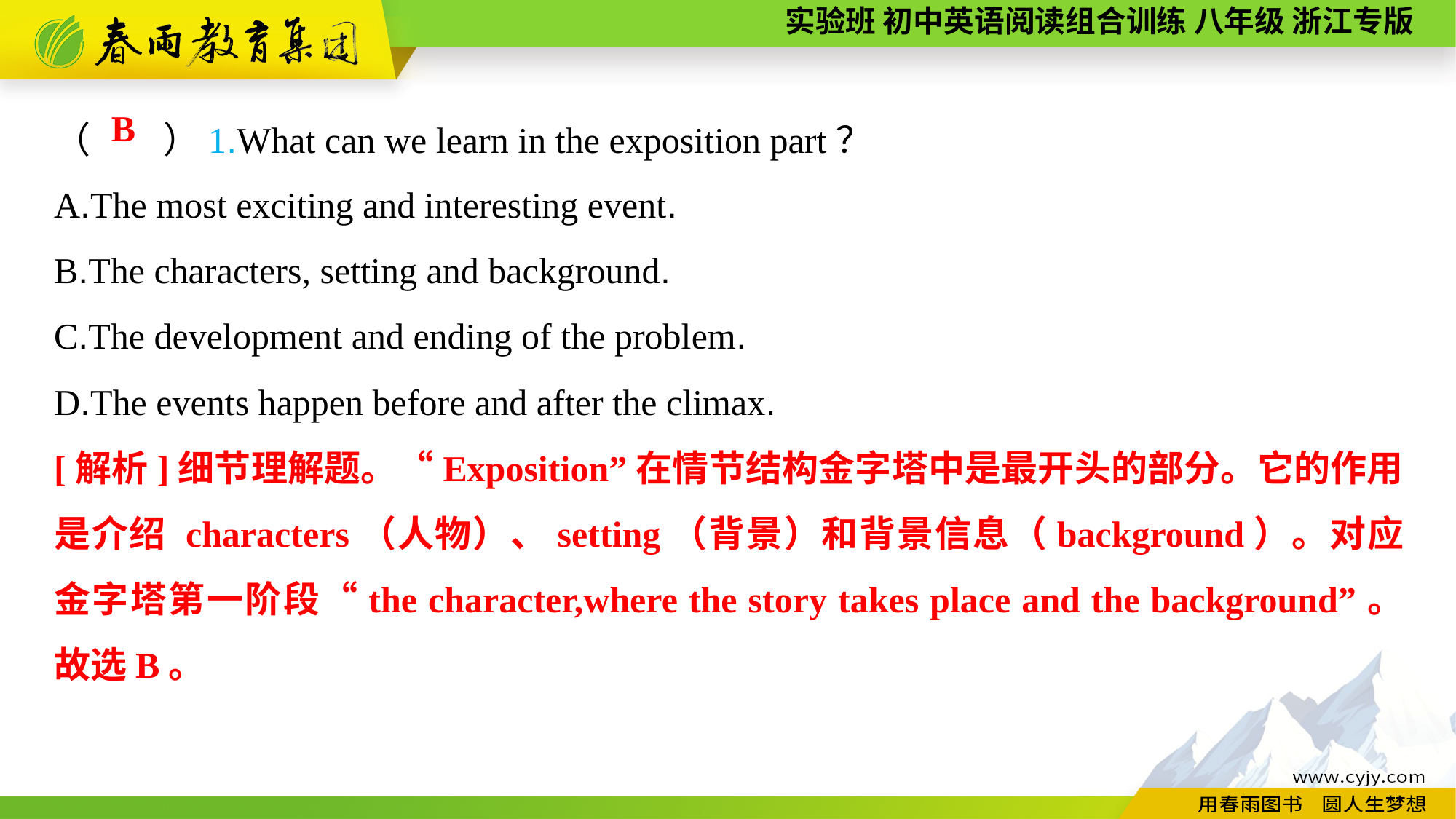

（　　）1.What can we learn in the exposition part？
A.The most exciting and interesting event.
B.The characters, setting and background.
C.The development and ending of the problem.
D.The events happen before and after the climax.
B
[解析]细节理解题。“Exposition”在情节结构金字塔中是最开头的部分。它的作用是介绍 characters（人物）、setting（背景）和背景信息（background）。对应金字塔第一阶段“the character,where the story takes place and the background”。故选B。